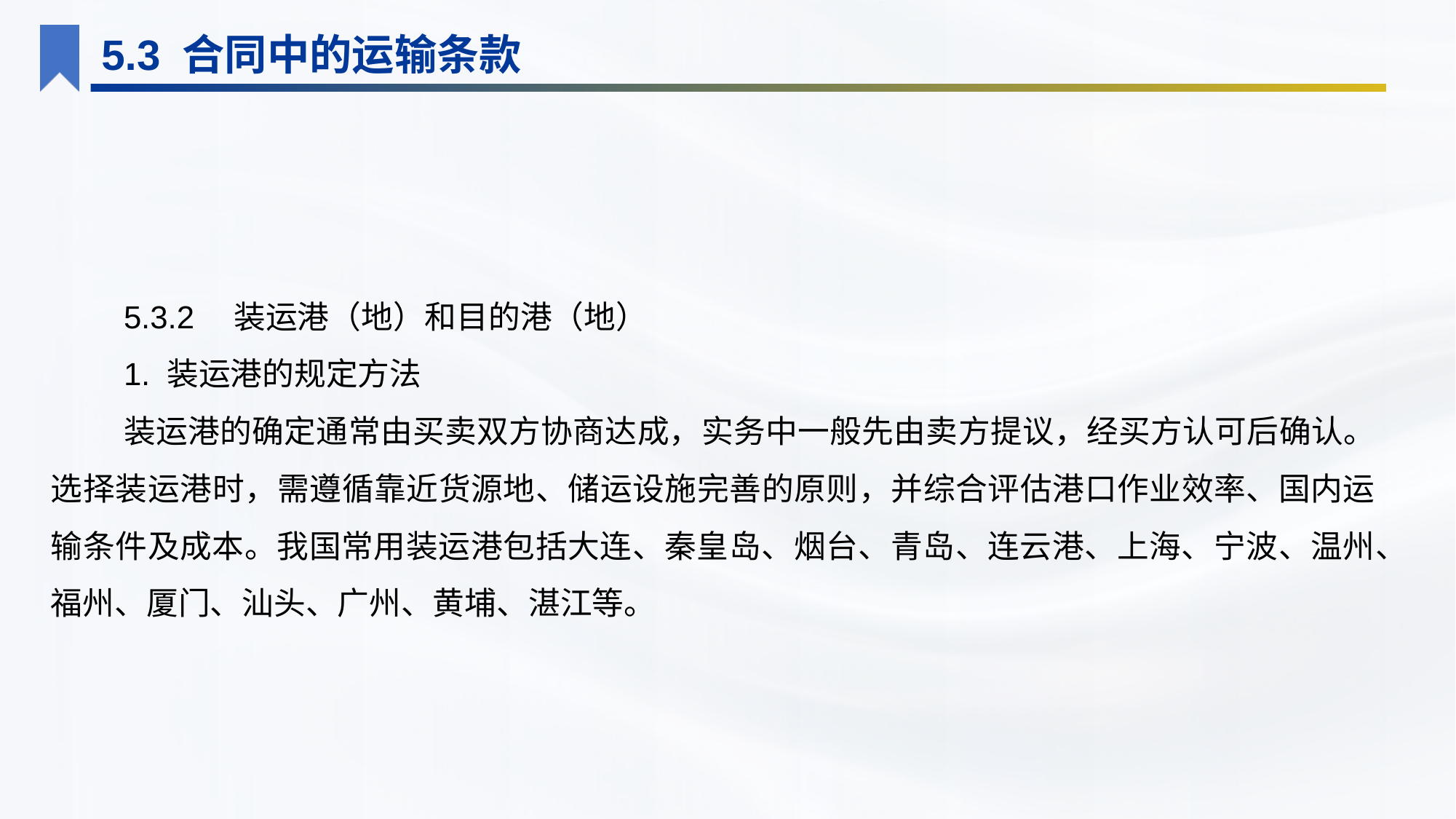

5.3 合同中的运输条款
5.3.2　装运港（地）和目的港（地）
1. 装运港的规定方法
装运港的确定通常由买卖双方协商达成，实务中一般先由卖方提议，经买方认可后确认。选择装运港时，需遵循靠近货源地、储运设施完善的原则，并综合评估港口作业效率、国内运输条件及成本。我国常用装运港包括大连、秦皇岛、烟台、青岛、连云港、上海、宁波、温州、福州、厦门、汕头、广州、黄埔、湛江等。